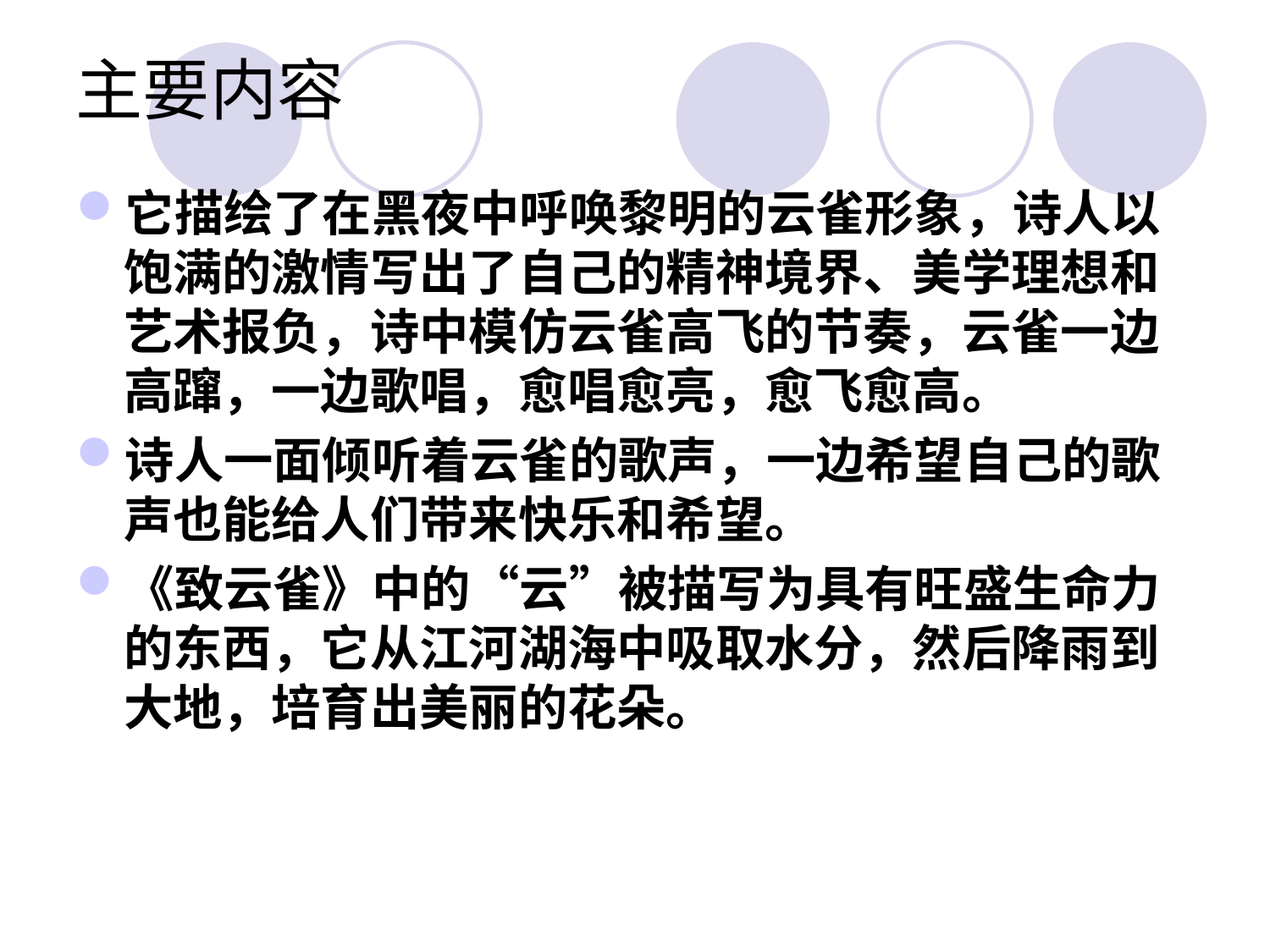

# 主要内容
它描绘了在黑夜中呼唤黎明的云雀形象，诗人以饱满的激情写出了自己的精神境界、美学理想和艺术报负，诗中模仿云雀高飞的节奏，云雀一边高蹿，一边歌唱，愈唱愈亮，愈飞愈高。
诗人一面倾听着云雀的歌声，一边希望自己的歌声也能给人们带来快乐和希望。
《致云雀》中的“云”被描写为具有旺盛生命力的东西，它从江河湖海中吸取水分，然后降雨到大地，培育出美丽的花朵。